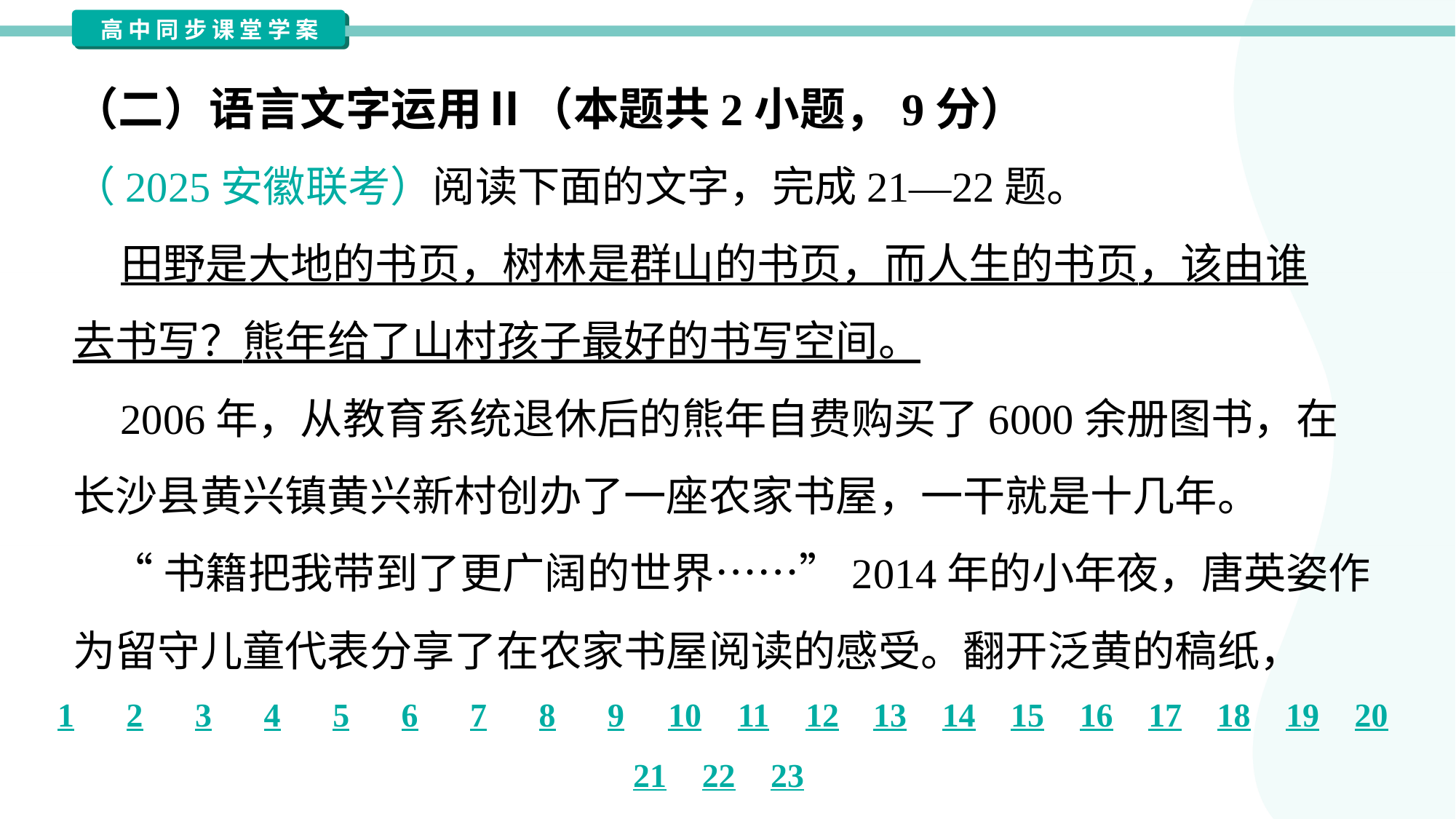

（二）语言文字运用Ⅱ（本题共2小题，9分）
（2025安徽联考）阅读下面的文字，完成21—22题。
    田野是大地的书页，树林是群山的书页，而人生的书页，该由谁
去书写？熊年给了山村孩子最好的书写空间。
    2006年，从教育系统退休后的熊年自费购买了6000余册图书，在
长沙县黄兴镇黄兴新村创办了一座农家书屋，一干就是十几年。
    “书籍把我带到了更广阔的世界……”2014年的小年夜，唐英姿作
为留守儿童代表分享了在农家书屋阅读的感受。翻开泛黄的稿纸，